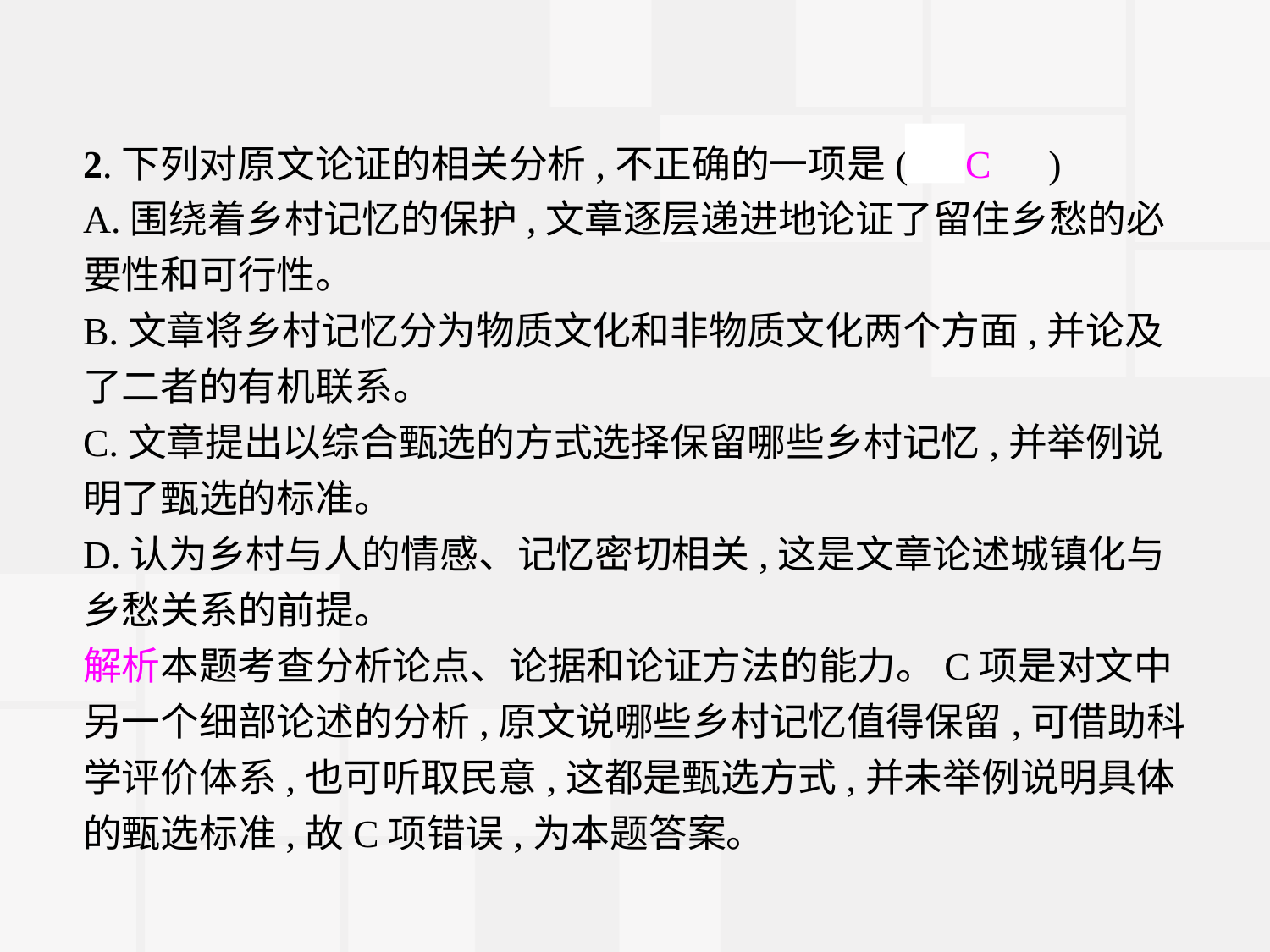

2.下列对原文论证的相关分析,不正确的一项是(　C　)
A.围绕着乡村记忆的保护,文章逐层递进地论证了留住乡愁的必要性和可行性。
B.文章将乡村记忆分为物质文化和非物质文化两个方面,并论及了二者的有机联系。
C.文章提出以综合甄选的方式选择保留哪些乡村记忆,并举例说明了甄选的标准。
D.认为乡村与人的情感、记忆密切相关,这是文章论述城镇化与乡愁关系的前提。
解析本题考查分析论点、论据和论证方法的能力。C项是对文中另一个细部论述的分析,原文说哪些乡村记忆值得保留,可借助科学评价体系,也可听取民意,这都是甄选方式,并未举例说明具体的甄选标准,故C项错误,为本题答案。